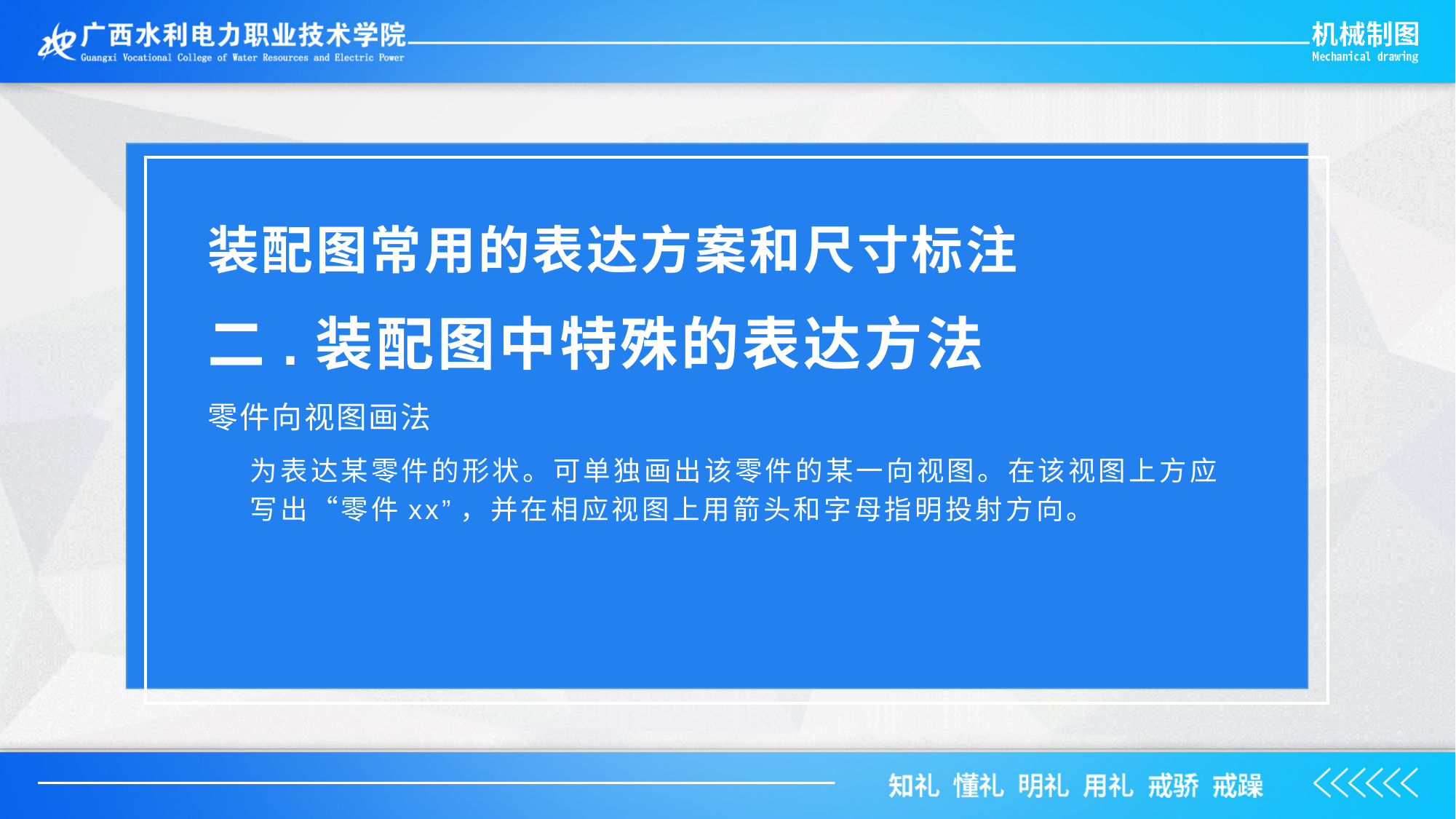

装配图常用的表达方案和尺寸标注
二.装配图中特殊的表达方法
零件向视图画法
为表达某零件的形状。可单独画出该零件的某一向视图。在该视图上方应写出“零件xx”，并在相应视图上用箭头和字母指明投射方向。